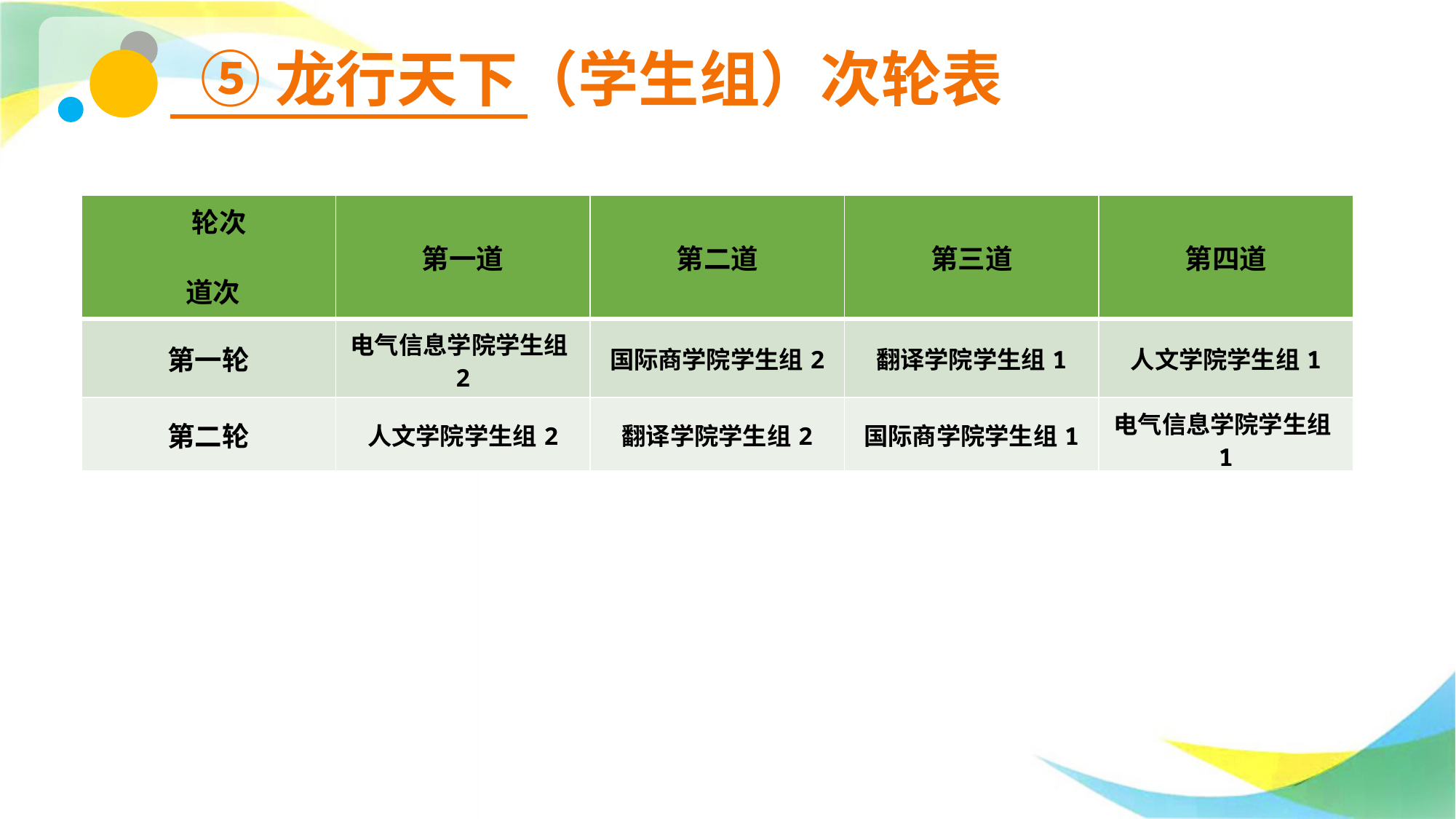

⑤龙行天下（学生组）次轮表
| 轮次 道次 | 第一道 | 第二道 | 第三道 | 第四道 |
| --- | --- | --- | --- | --- |
| 第一轮 | 电气信息学院学生组2 | 国际商学院学生组2 | 翻译学院学生组1 | 人文学院学生组1 |
| 第二轮 | 人文学院学生组2 | 翻译学院学生组2 | 国际商学院学生组1 | 电气信息学院学生组1 |